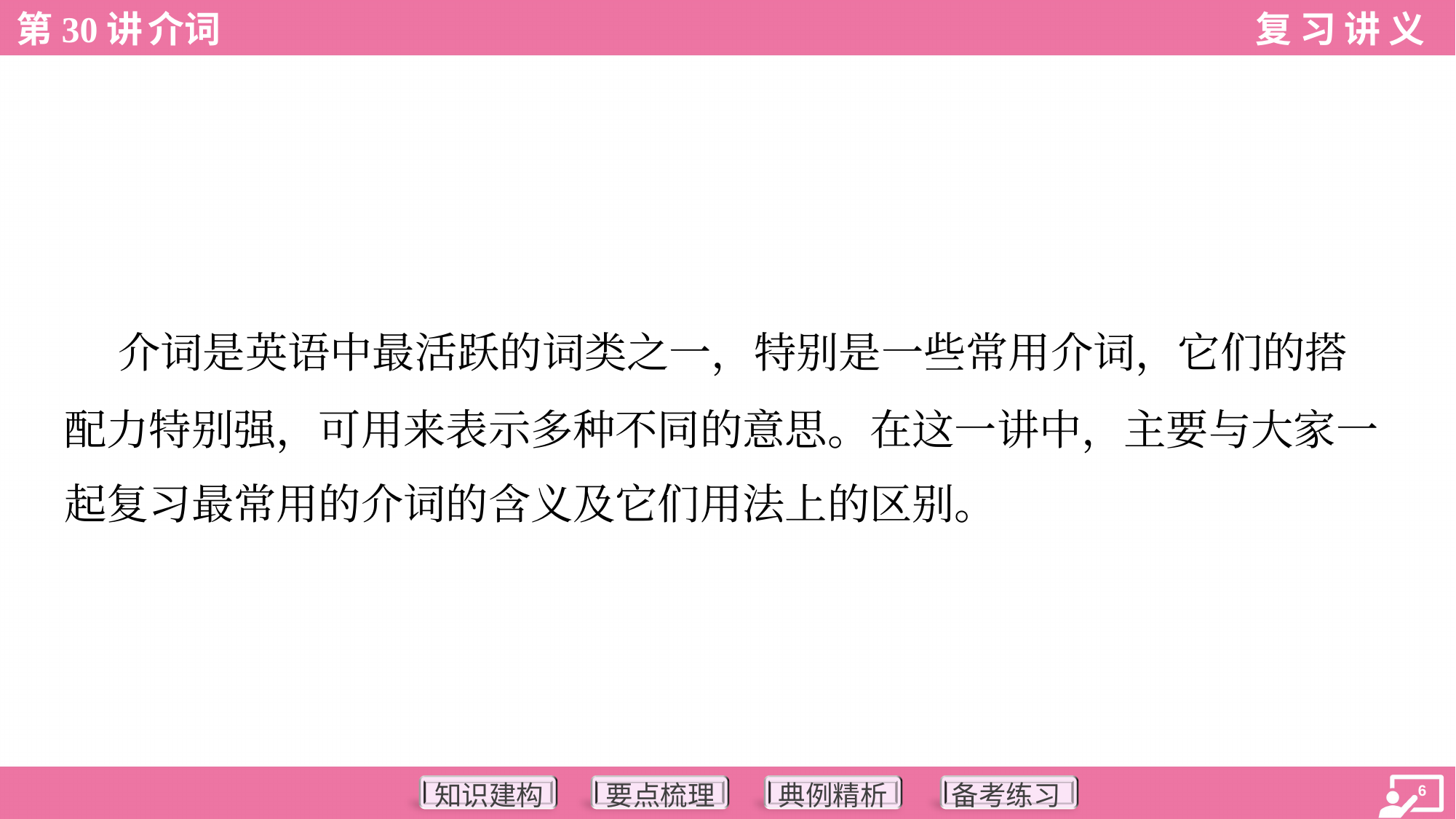

介词是英语中最活跃的词类之一，特别是一些常用介词，它们的搭
配力特别强，可用来表示多种不同的意思。在这一讲中，主要与大家一
起复习最常用的介词的含义及它们用法上的区别。